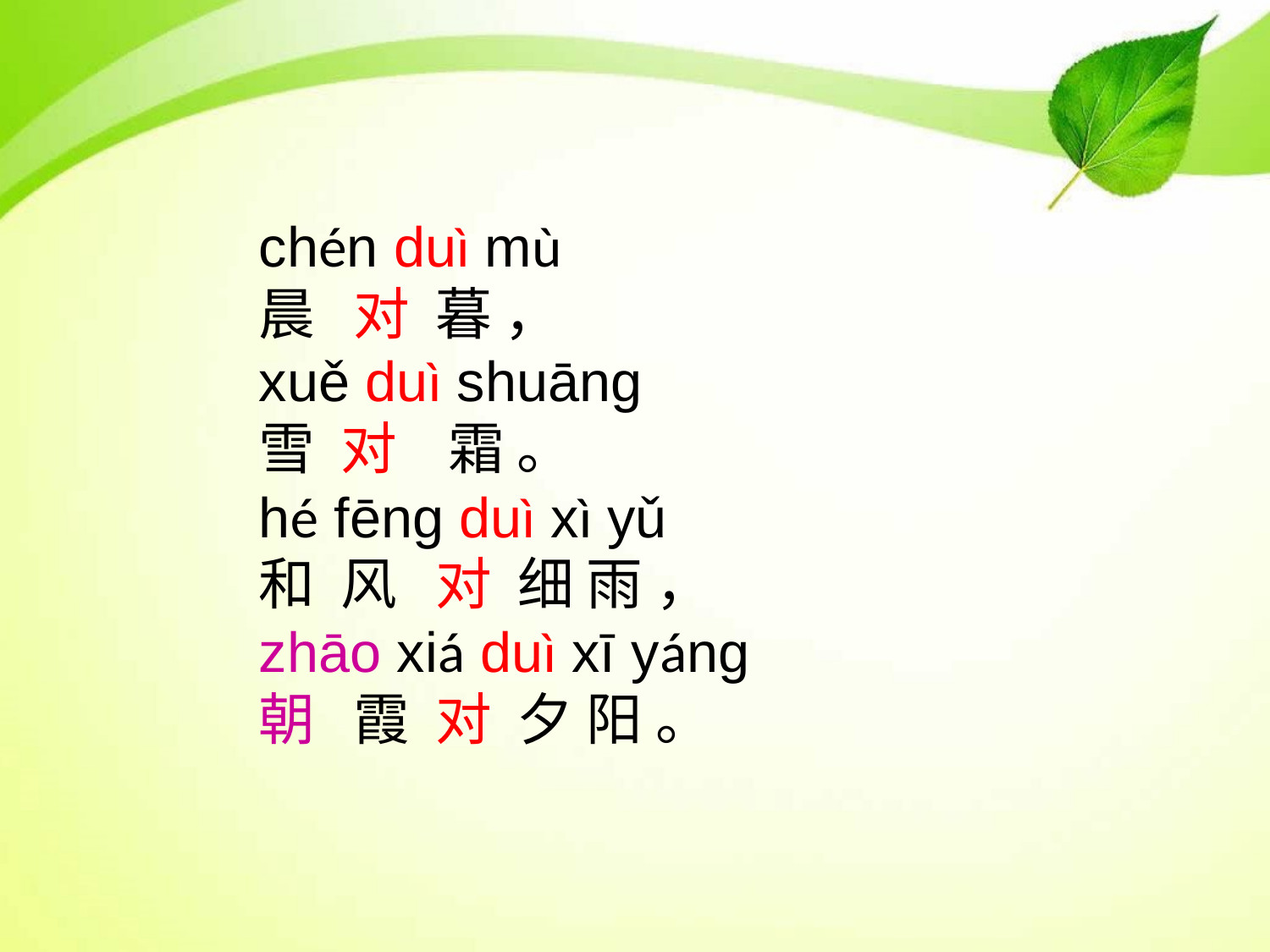

chén duì mù
晨   对  暮 ，
xuě duì shuānɡ
雪  对    霜 。
hé fēnɡ duì xì yǔ
和  风   对  细 雨 ，
zhāo xiá duì xī yánɡ
朝   霞  对  夕 阳 。